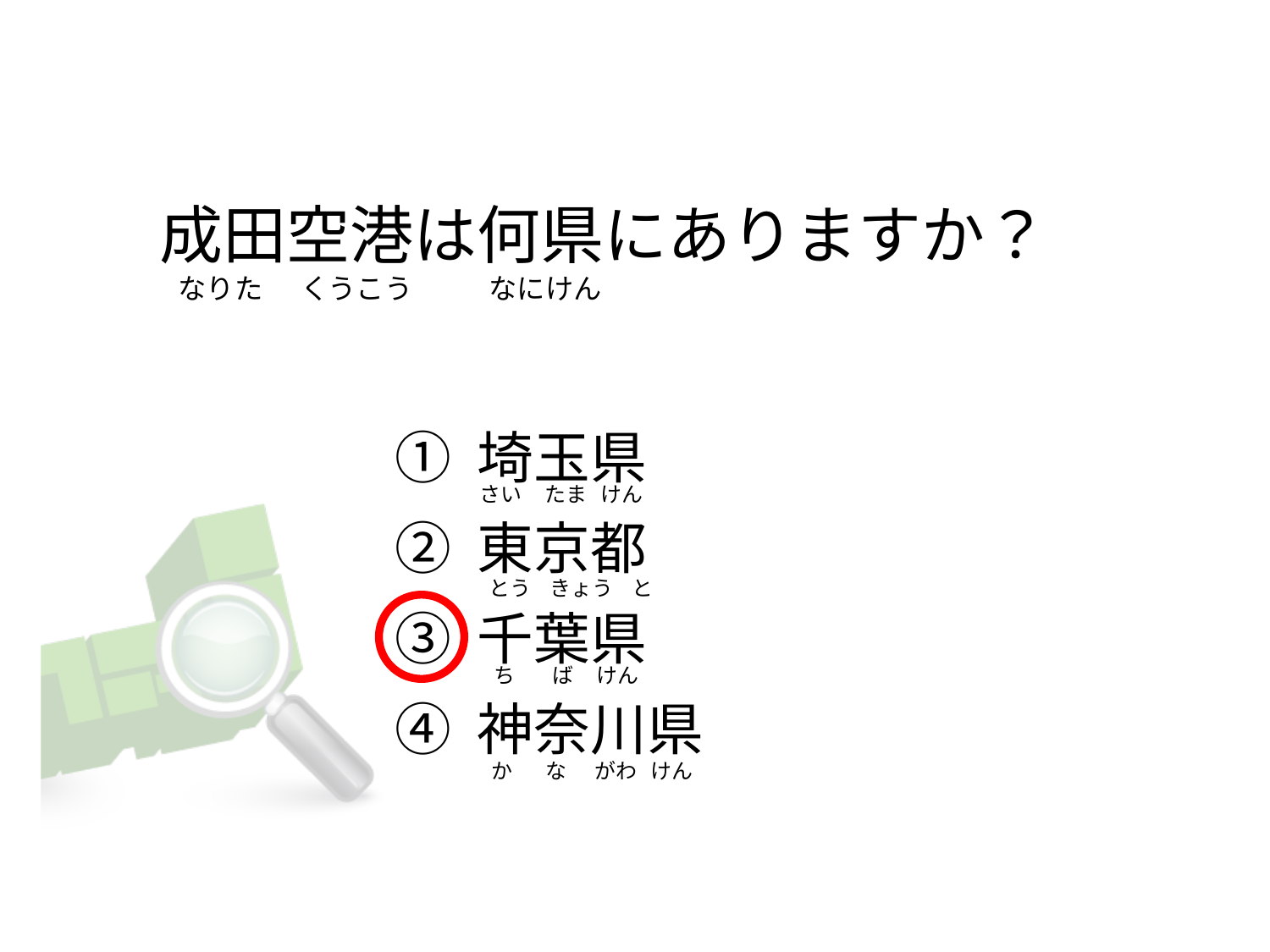

# 成田空港は何県にありますか？    なりた      くうこう            なにけん
① 埼玉県
② 東京都
③ 千葉県
④ 神奈川県
さい     たま   けん
 とう    きょう    と

  ち        ば     けん
   か       な      がわ   けん